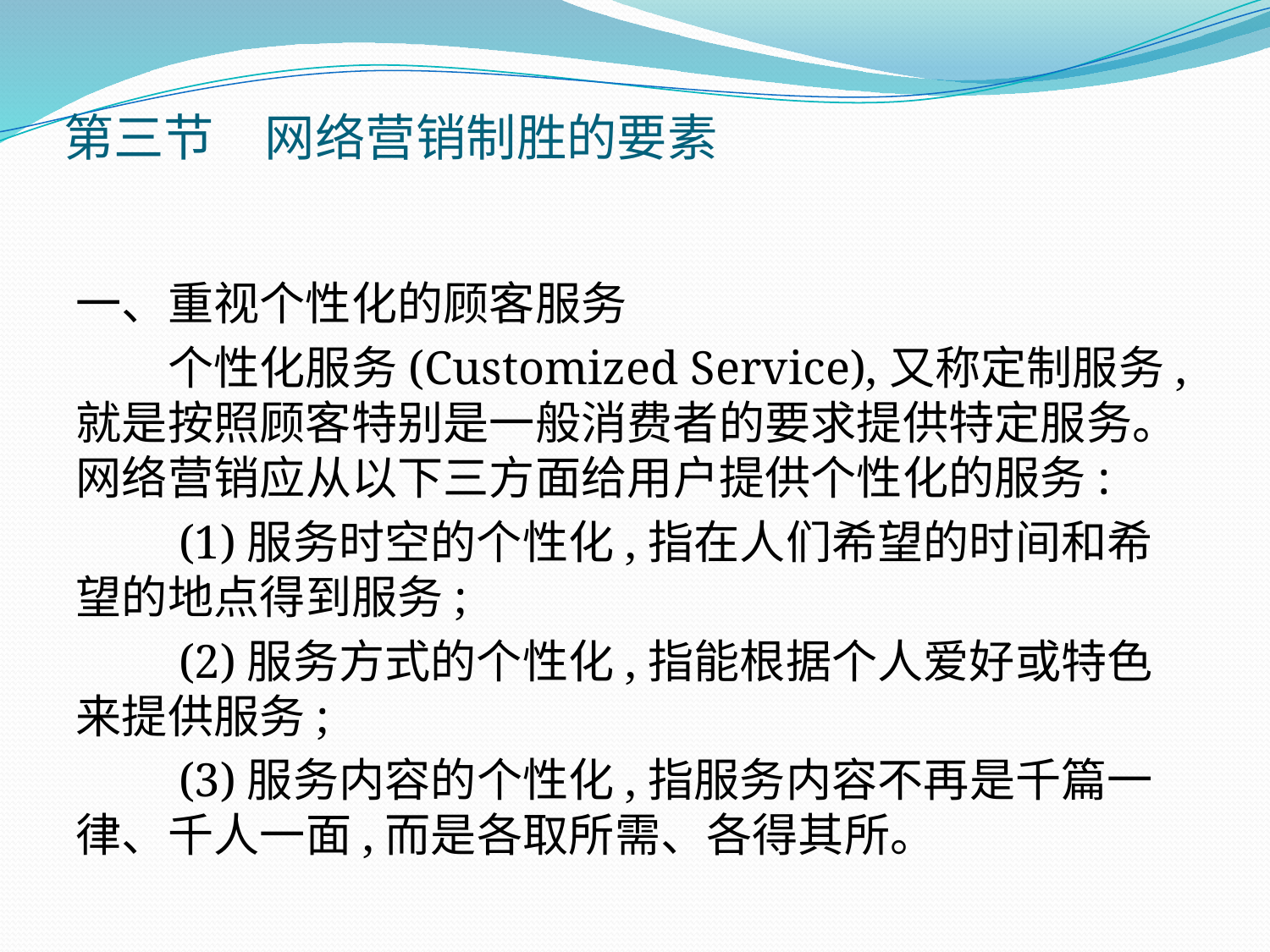

# 第三节　网络营销制胜的要素
一、重视个性化的顾客服务
　　个性化服务(Customized Service),又称定制服务,就是按照顾客特别是一般消费者的要求提供特定服务。网络营销应从以下三方面给用户提供个性化的服务:
　　(1)服务时空的个性化,指在人们希望的时间和希望的地点得到服务;
　　(2)服务方式的个性化,指能根据个人爱好或特色来提供服务;
　　(3)服务内容的个性化,指服务内容不再是千篇一律、千人一面,而是各取所需、各得其所。